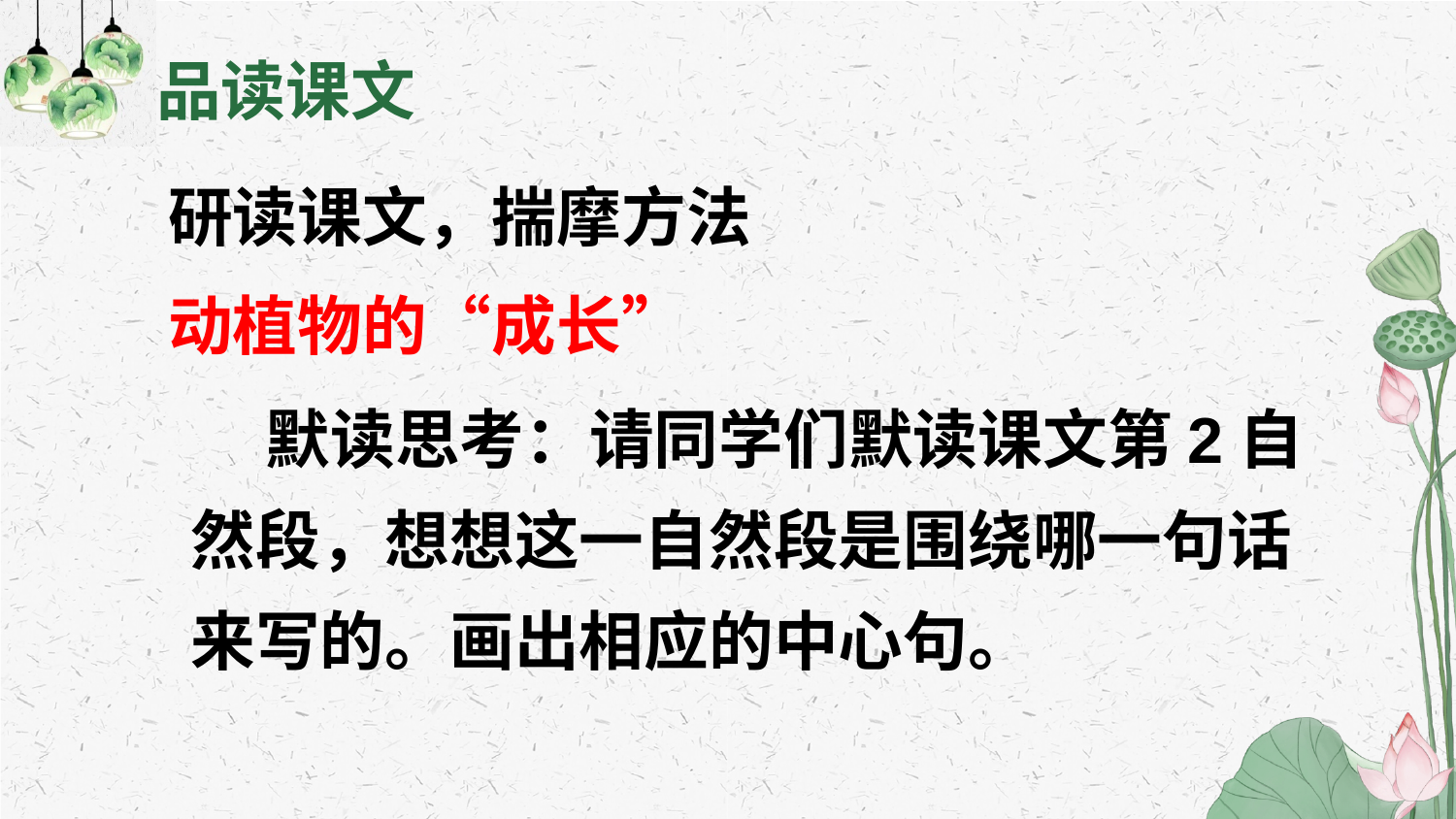

品读课文
研读课文，揣摩方法
动植物的“成长”
    默读思考：请同学们默读课文第2自然段，想想这一自然段是围绕哪一句话来写的。画出相应的中心句。